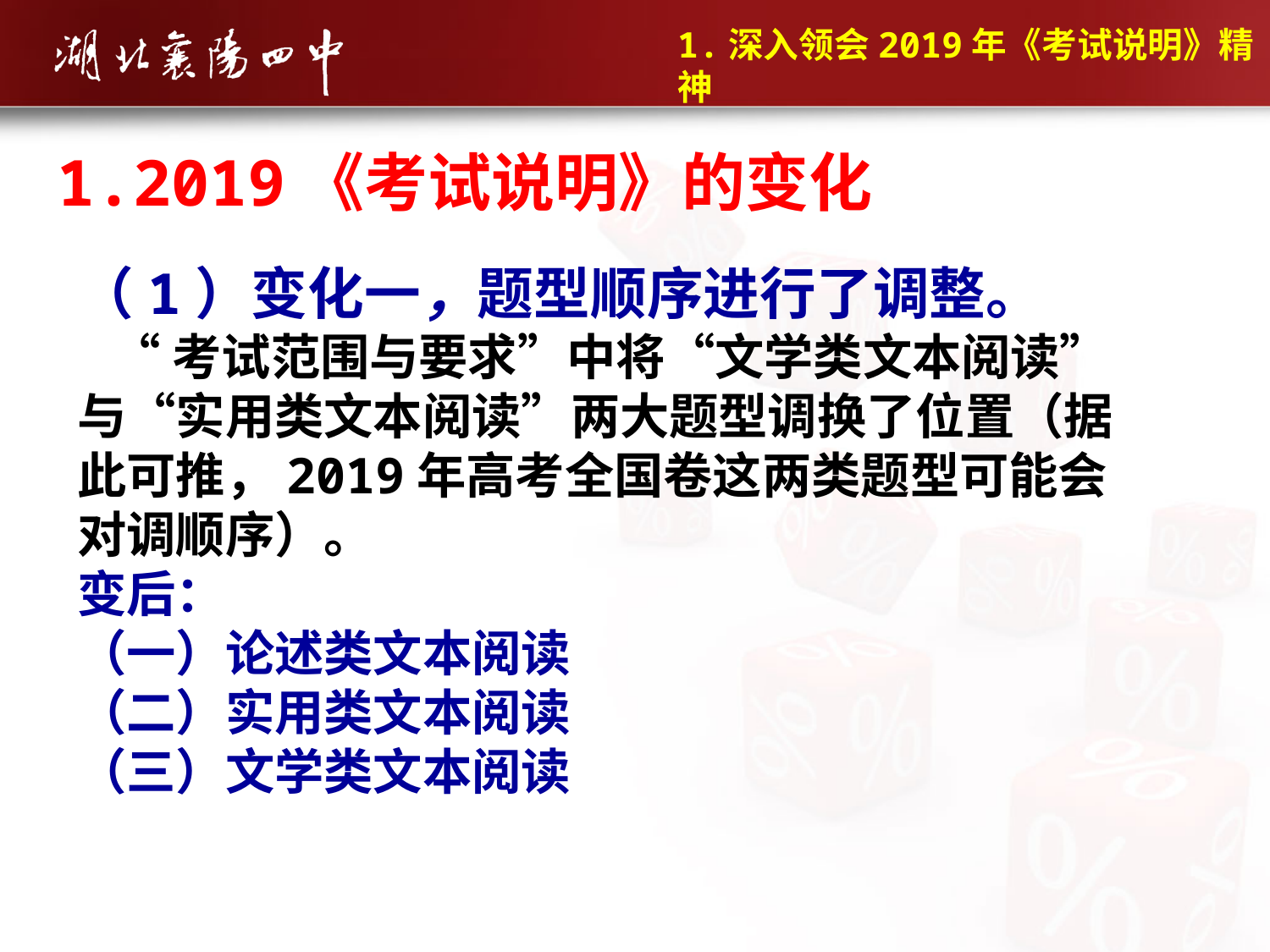

1.深入领会2019年《考试说明》精神
1.2019《考试说明》的变化
（1）变化一，题型顺序进行了调整。
   “考试范围与要求”中将“文学类文本阅读”与“实用类文本阅读”两大题型调换了位置（据此可推，2019年高考全国卷这两类题型可能会对调顺序）。
变后：
（一）论述类文本阅读
（二）实用类文本阅读
（三）文学类文本阅读